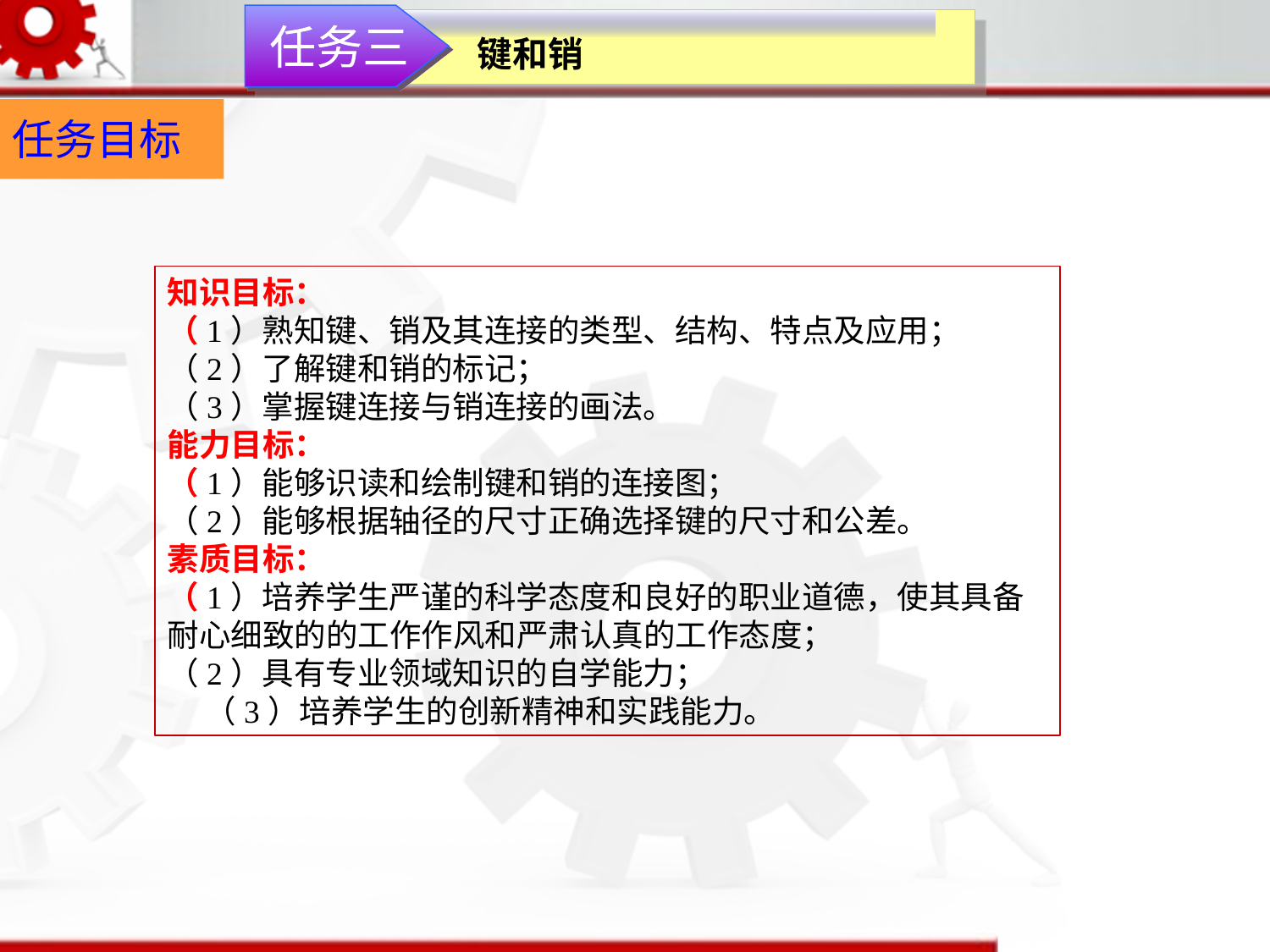

任务三
键和销
任务目标
知识目标：（1）熟知键、销及其连接的类型、结构、特点及应用；（2）了解键和销的标记；（3）掌握键连接与销连接的画法。能力目标：（1）能够识读和绘制键和销的连接图；（2）能够根据轴径的尺寸正确选择键的尺寸和公差。素质目标：（1）培养学生严谨的科学态度和良好的职业道德，使其具备耐心细致的的工作作风和严肃认真的工作态度；（2）具有专业领域知识的自学能力；（3）培养学生的创新精神和实践能力。